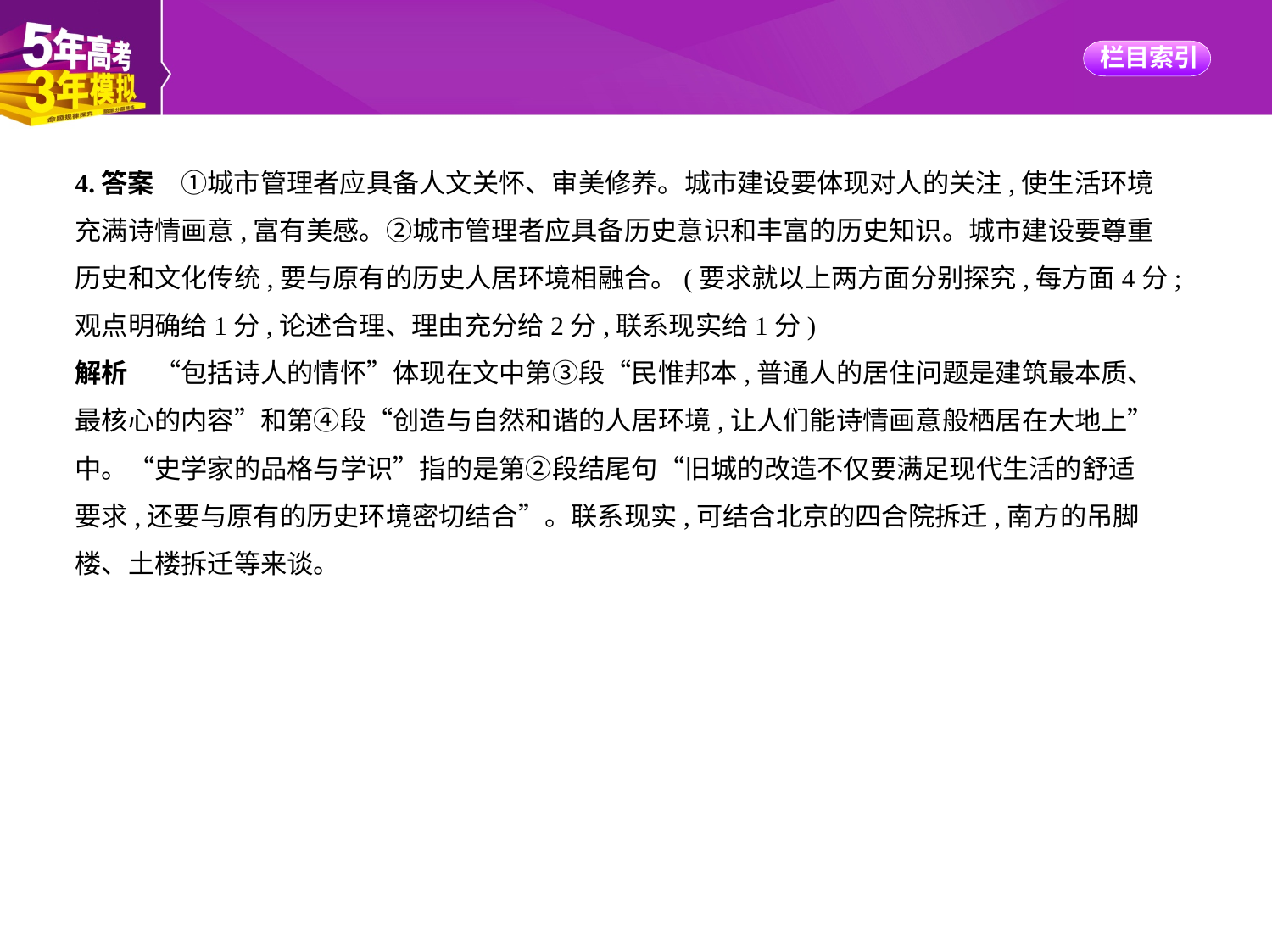

4.答案　①城市管理者应具备人文关怀、审美修养。城市建设要体现对人的关注,使生活环境
充满诗情画意,富有美感。②城市管理者应具备历史意识和丰富的历史知识。城市建设要尊重
历史和文化传统,要与原有的历史人居环境相融合。(要求就以上两方面分别探究,每方面4分;
观点明确给1分,论述合理、理由充分给2分,联系现实给1分)
解析　“包括诗人的情怀”体现在文中第③段“民惟邦本,普通人的居住问题是建筑最本质、
最核心的内容”和第④段“创造与自然和谐的人居环境,让人们能诗情画意般栖居在大地上”
中。“史学家的品格与学识”指的是第②段结尾句“旧城的改造不仅要满足现代生活的舒适
要求,还要与原有的历史环境密切结合”。联系现实,可结合北京的四合院拆迁,南方的吊脚
楼、土楼拆迁等来谈。